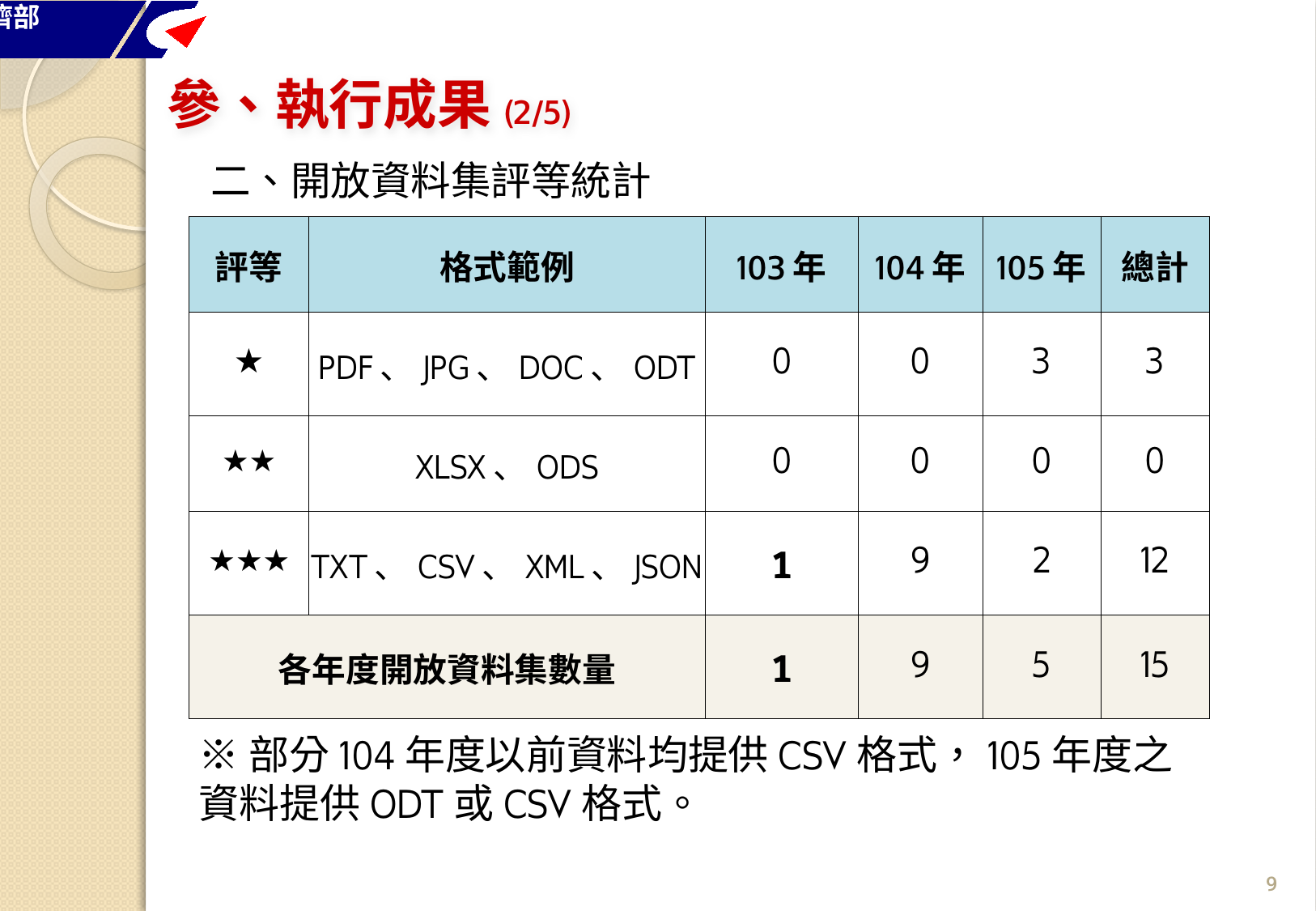

參、執行成果(2/5)
二、開放資料集評等統計
| 評等 | 格式範例 | 103年 | 104年 | 105年 | 總計 |
| --- | --- | --- | --- | --- | --- |
| ★ | PDF、JPG、DOC、ODT | 0 | 0 | 3 | 3 |
| ★★ | XLSX、ODS | 0 | 0 | 0 | 0 |
| ★★★ | TXT、CSV、XML、JSON | 1 | 9 | 2 | 12 |
| 各年度開放資料集數量 |  | 1 | 9 | 5 | 15 |
※部分104年度以前資料均提供CSV格式，105年度之資料提供ODT或CSV格式。
9